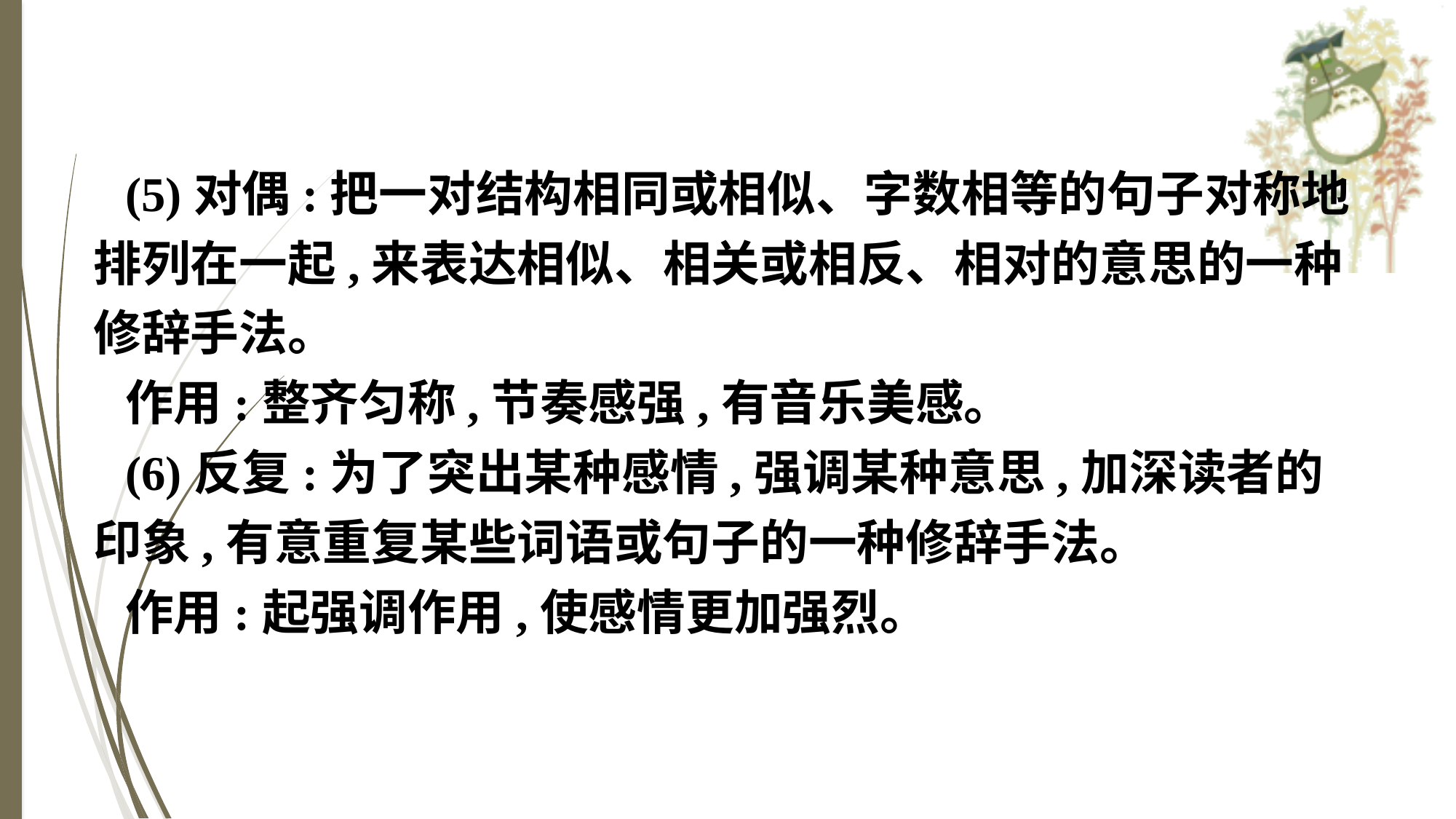

(5)对偶:把一对结构相同或相似、字数相等的句子对称地排列在一起,来表达相似、相关或相反、相对的意思的一种修辞手法。
作用:整齐匀称,节奏感强,有音乐美感。
(6)反复:为了突出某种感情,强调某种意思,加深读者的印象,有意重复某些词语或句子的一种修辞手法。
作用:起强调作用,使感情更加强烈。